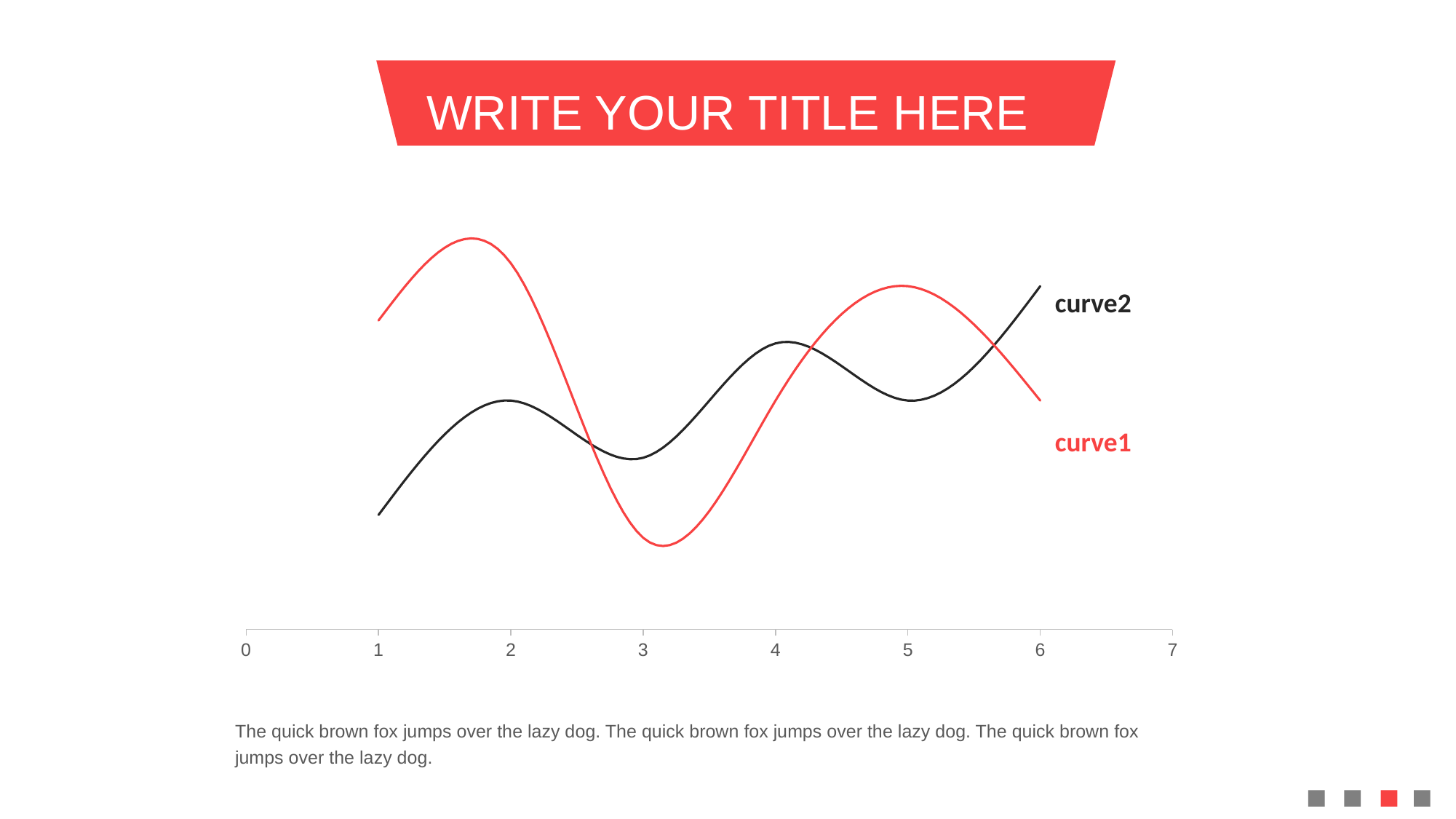

WRITE YOUR TITLE HERE

### Chart

| Category | Y 值 | 2 | 列1 |
|---|---|---|---|
curve2
curve1
The quick brown fox jumps over the lazy dog. The quick brown fox jumps over the lazy dog. The quick brown fox jumps over the lazy dog.